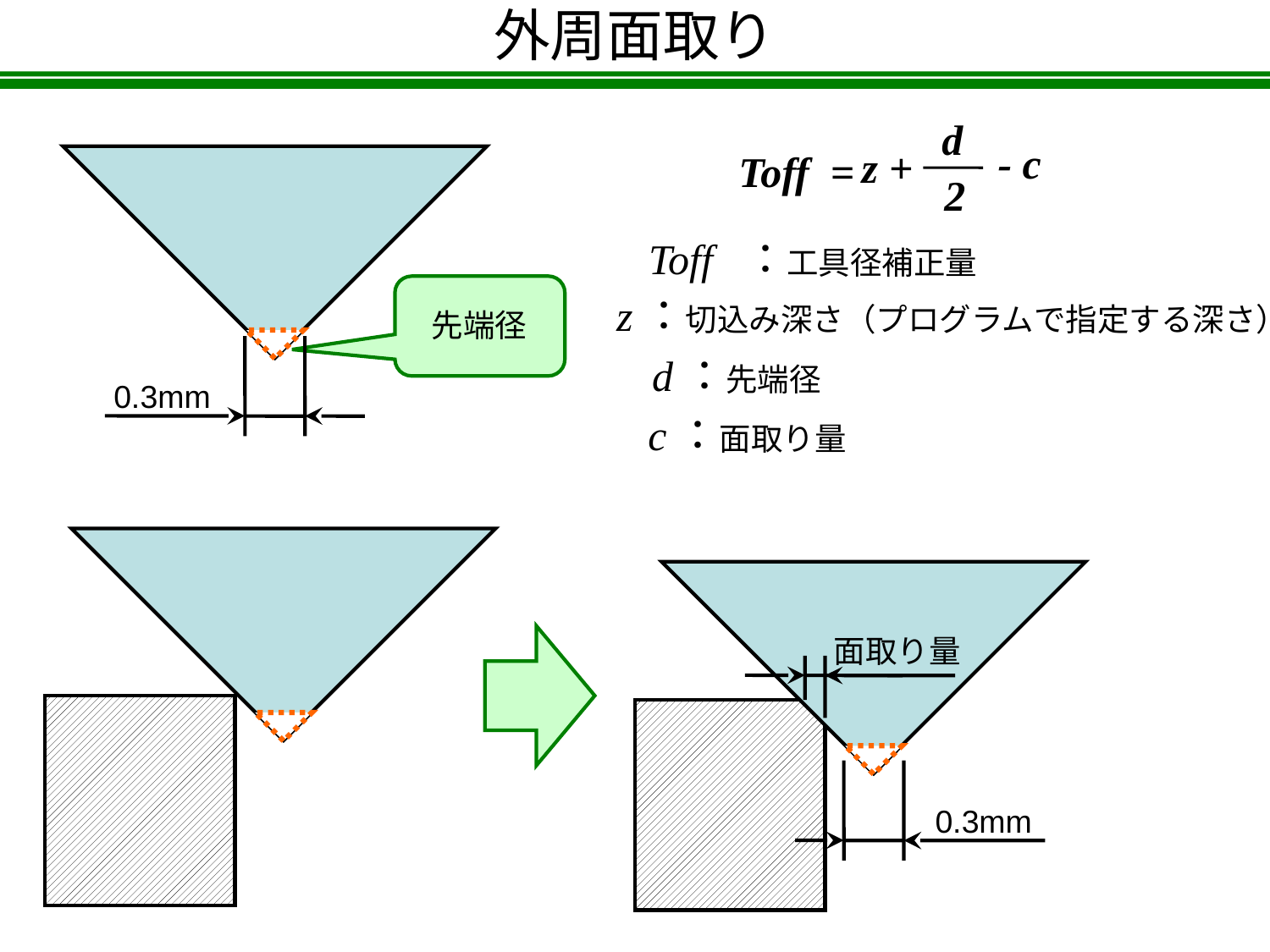

外周面取り

d
- c
z +
Toff =
2

Toff ：工具径補正量

z：切込み深さ（プログラムで指定する深さ）
先端径

d：先端径
0.3mm

c：面取り量

面取り量

0.3mm